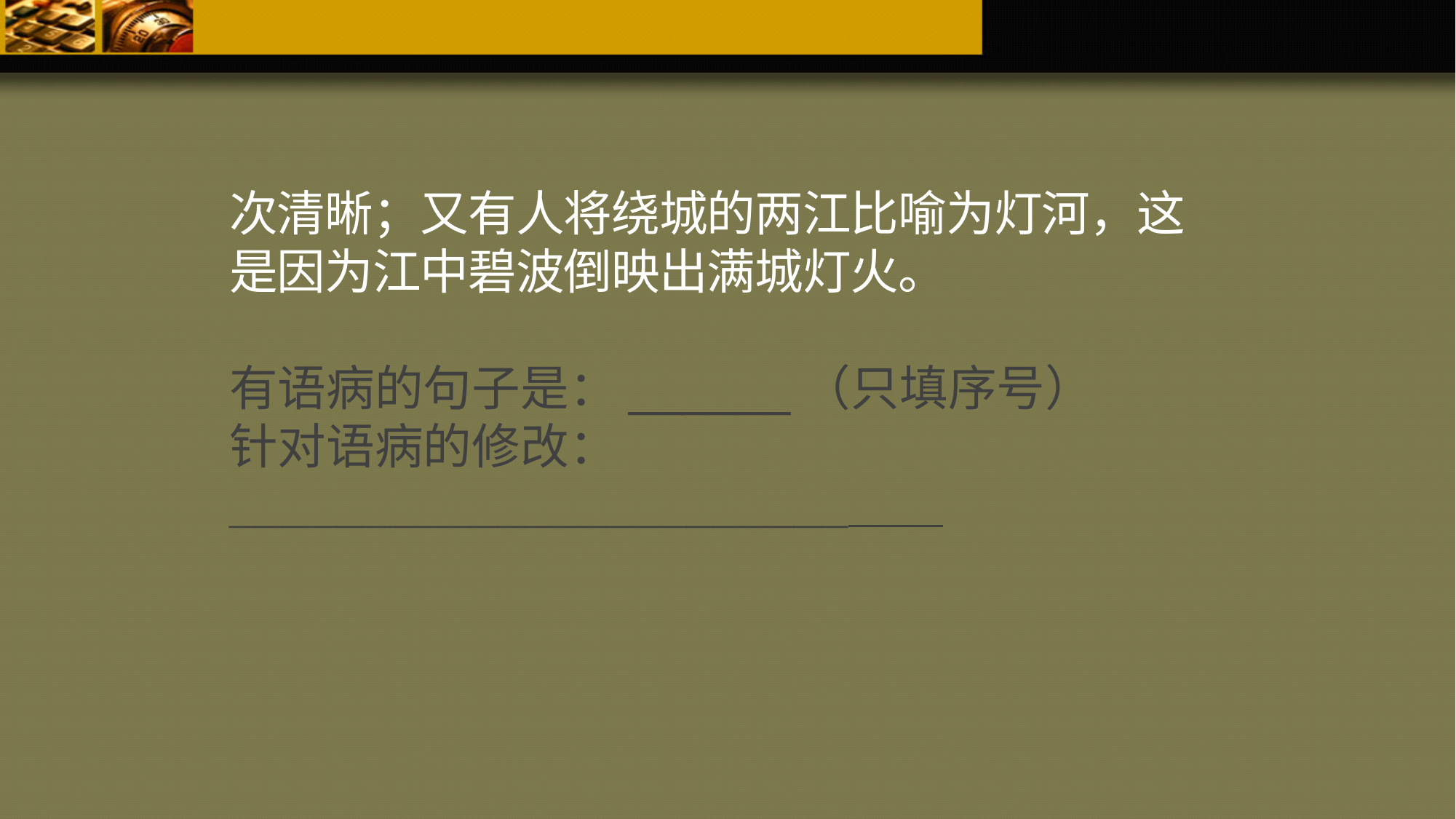

次清晰；又有人将绕城的两江比喻为灯河，这是因为江中碧波倒映出满城灯火。

有语病的句子是：______（只填序号）
针对语病的修改：_______________________